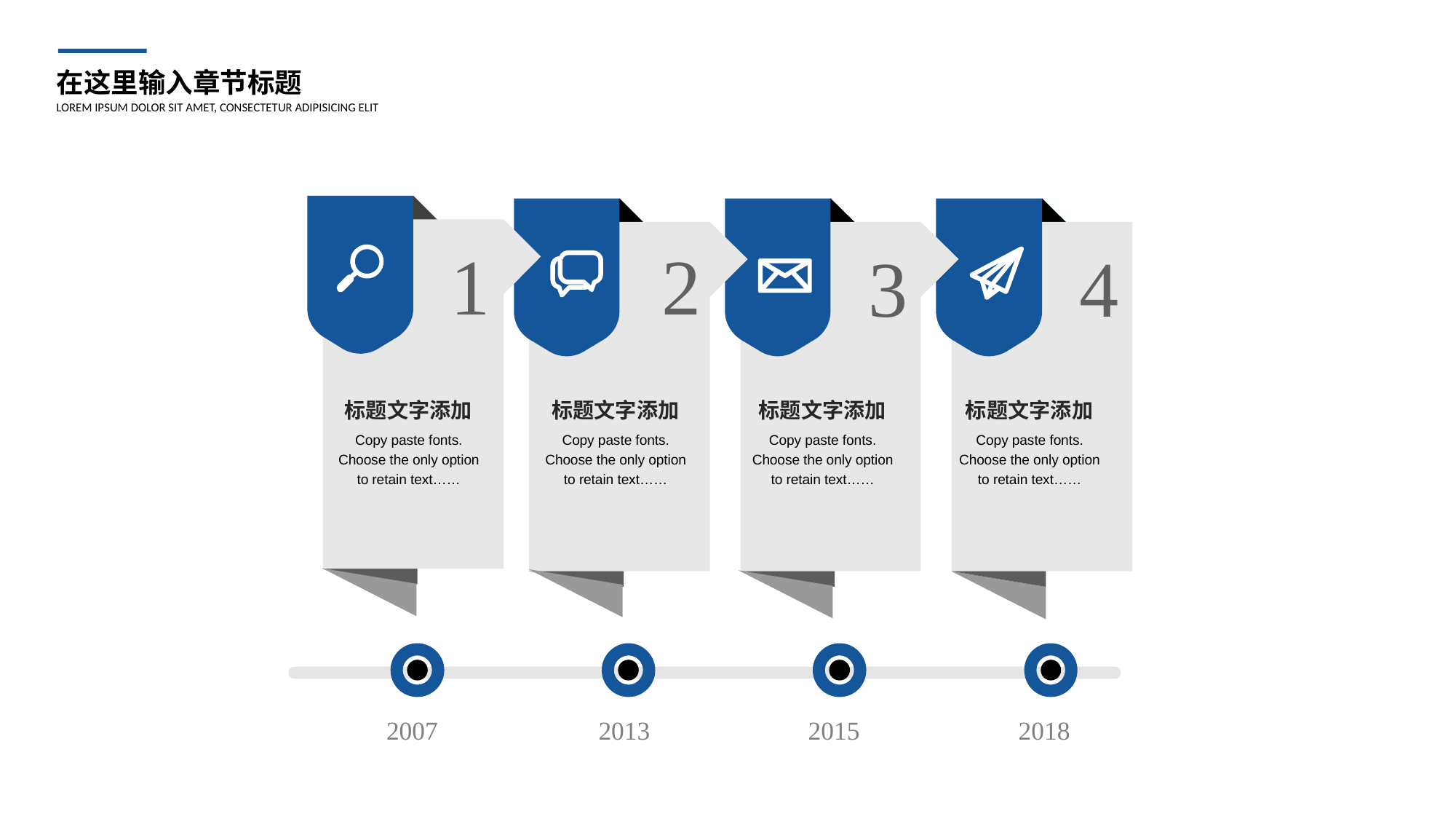

在这里输入章节标题
LOREM IPSUM DOLOR SIT AMET, CONSECTETUR ADIPISICING ELIT

1
2
3
4

标题文字添加
Copy paste fonts. Choose the only option to retain text……
标题文字添加
Copy paste fonts. Choose the only option to retain text……
标题文字添加
Copy paste fonts. Choose the only option to retain text……
标题文字添加
Copy paste fonts. Choose the only option to retain text……

2007
2013
2015
2018